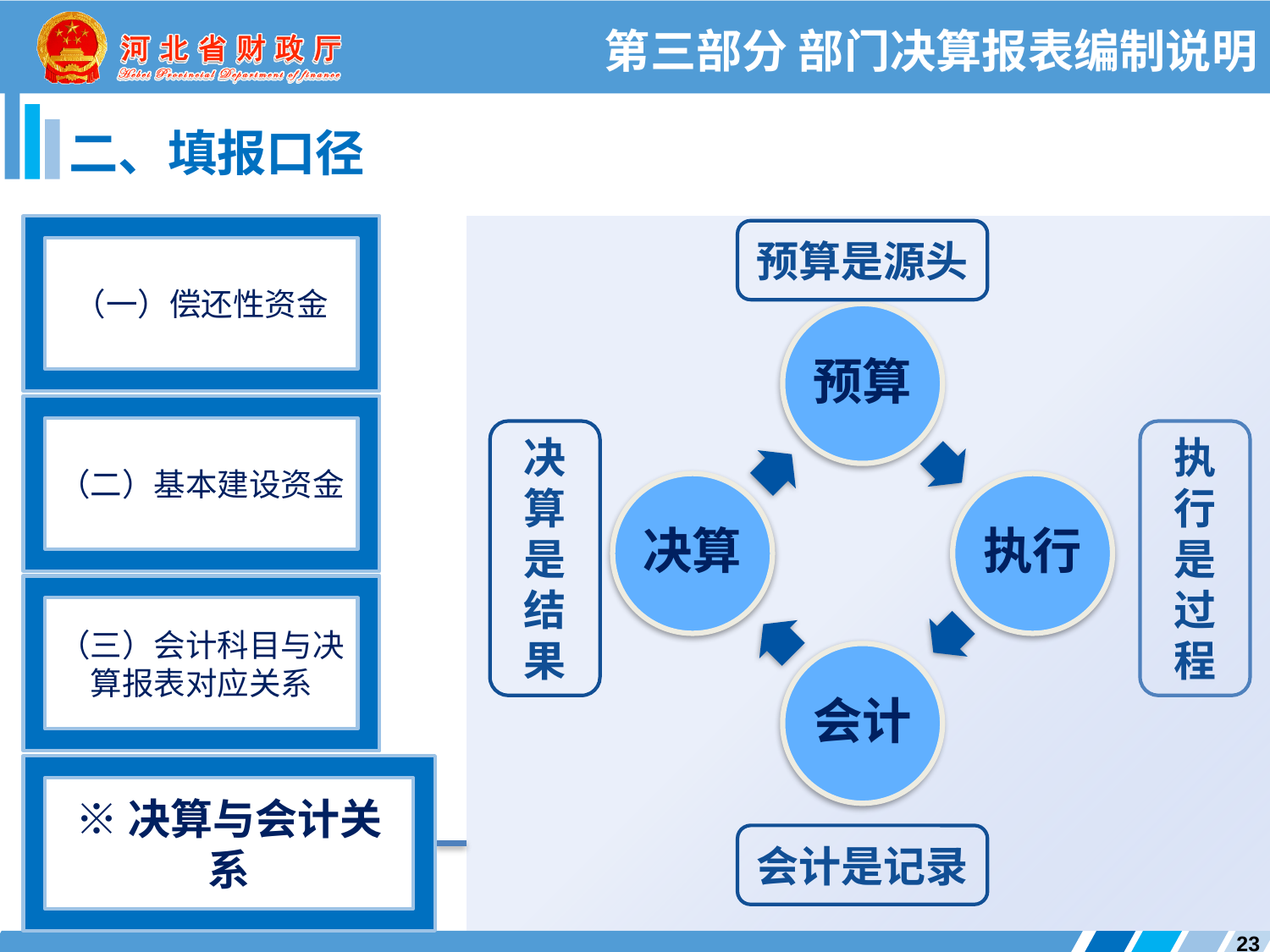

第三部分 部门决算报表编制说明
二、填报口径
（一）偿还性资金

预算是源头
预算

执行

会计

决算

（二）基本建设资金
决算是结果
执行是过程
（三）会计科目与决算报表对应关系
※决算与会计关系
会计是记录
23